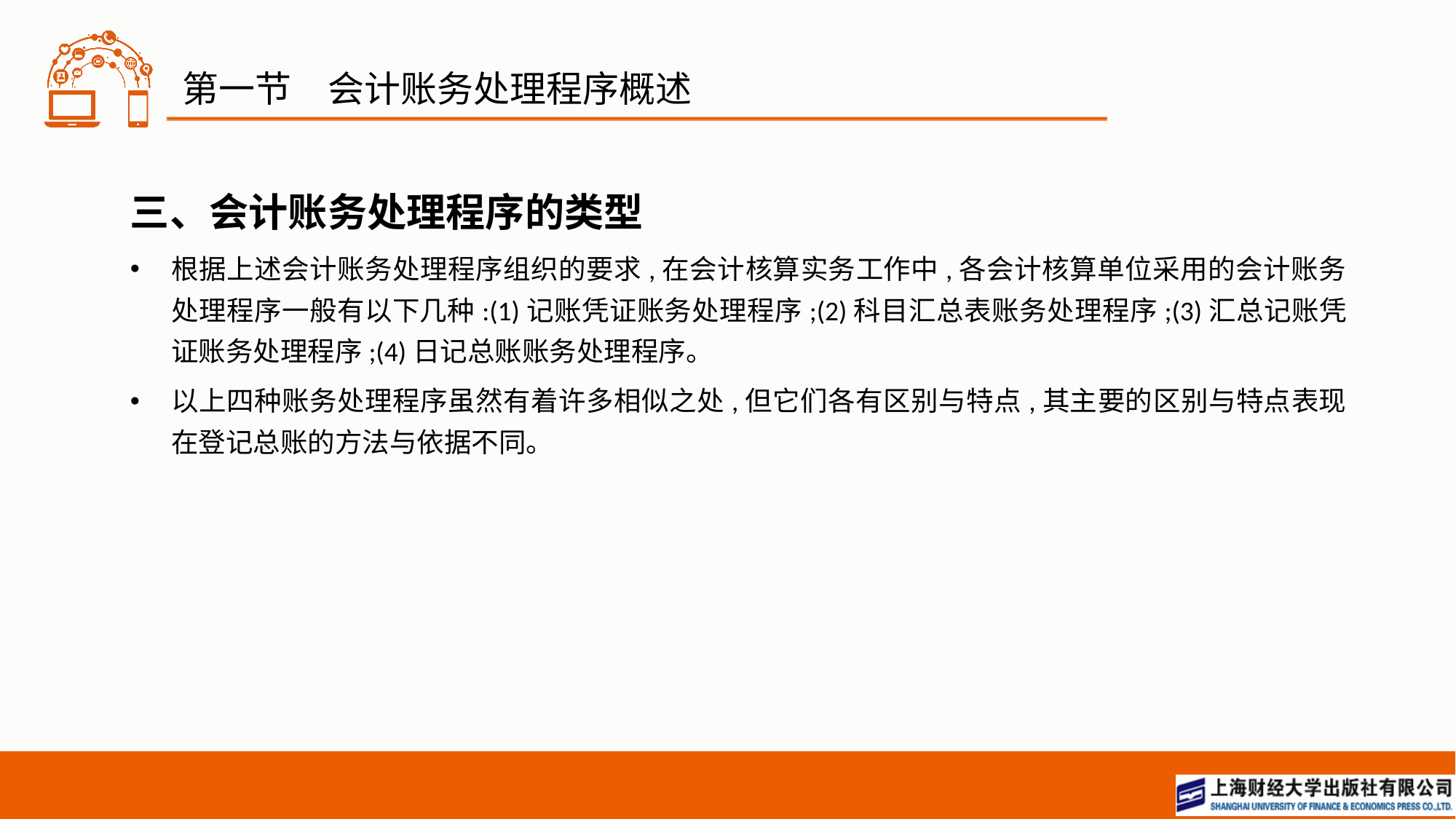

# 第一节　会计账务处理程序概述
三、会计账务处理程序的类型
根据上述会计账务处理程序组织的要求,在会计核算实务工作中,各会计核算单位采用的会计账务处理程序一般有以下几种:(1)记账凭证账务处理程序;(2)科目汇总表账务处理程序;(3)汇总记账凭证账务处理程序;(4)日记总账账务处理程序。
以上四种账务处理程序虽然有着许多相似之处,但它们各有区别与特点,其主要的区别与特点表现在登记总账的方法与依据不同。